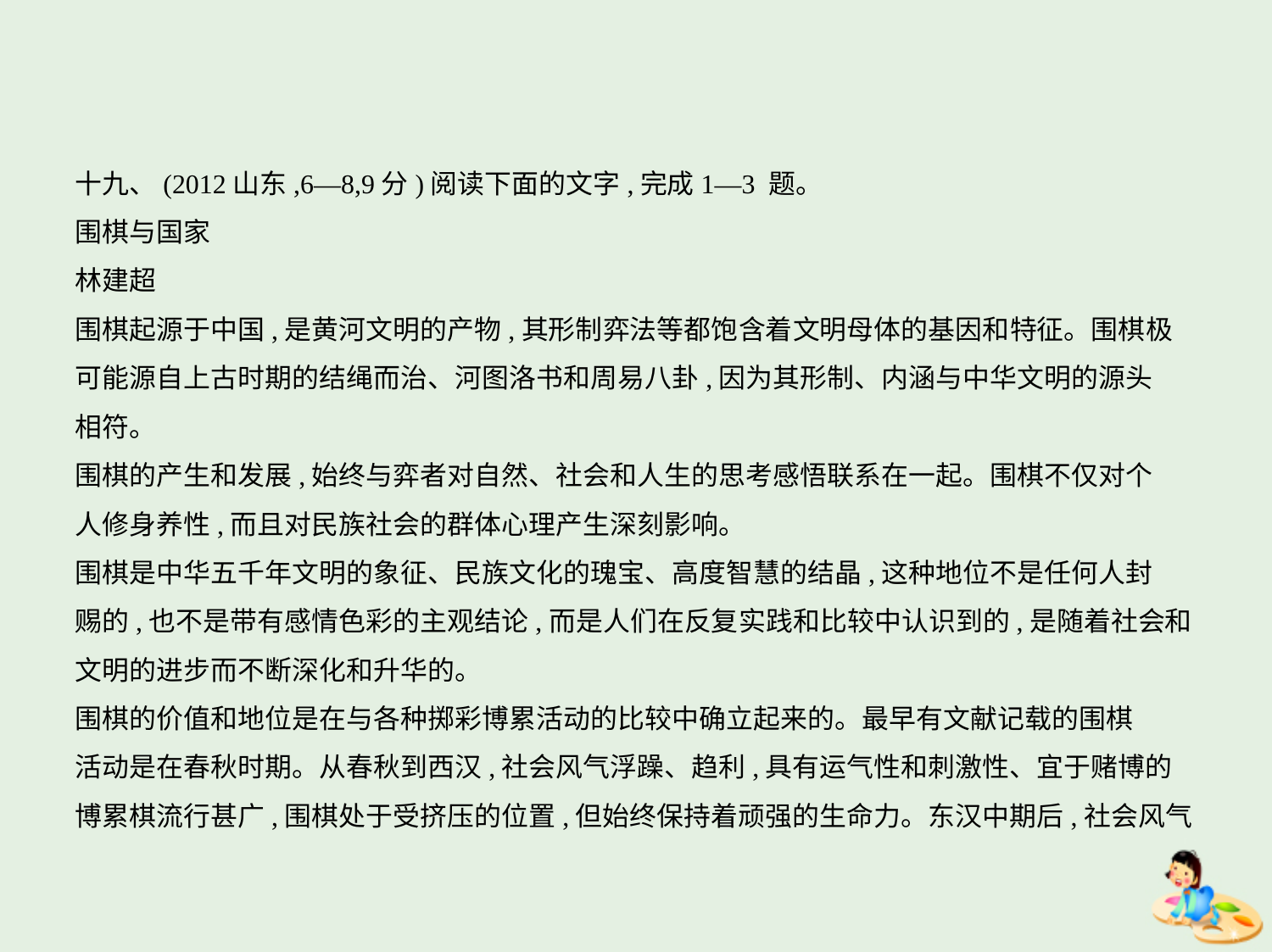

十九、(2012山东,6—8,9分)阅读下面的文字,完成1—3 题。
围棋与国家
林建超
围棋起源于中国,是黄河文明的产物,其形制弈法等都饱含着文明母体的基因和特征。围棋极
可能源自上古时期的结绳而治、河图洛书和周易八卦,因为其形制、内涵与中华文明的源头
相符。
围棋的产生和发展,始终与弈者对自然、社会和人生的思考感悟联系在一起。围棋不仅对个
人修身养性,而且对民族社会的群体心理产生深刻影响。
围棋是中华五千年文明的象征、民族文化的瑰宝、高度智慧的结晶,这种地位不是任何人封
赐的,也不是带有感情色彩的主观结论,而是人们在反复实践和比较中认识到的,是随着社会和
文明的进步而不断深化和升华的。
围棋的价值和地位是在与各种掷彩博累活动的比较中确立起来的。最早有文献记载的围棋
活动是在春秋时期。从春秋到西汉,社会风气浮躁、趋利,具有运气性和刺激性、宜于赌博的
博累棋流行甚广,围棋处于受挤压的位置,但始终保持着顽强的生命力。东汉中期后,社会风气